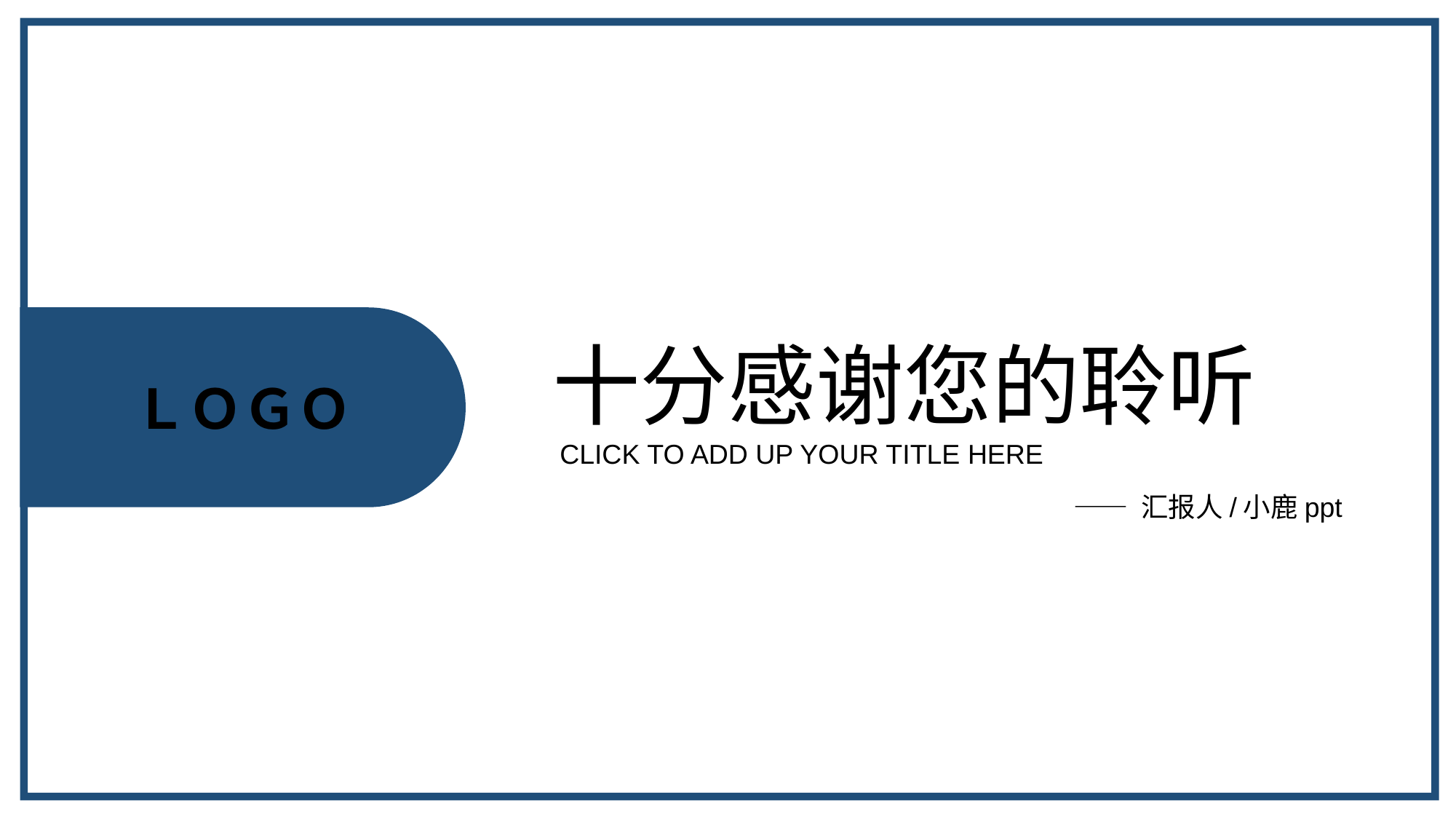

ＬＯＧＯ
十分感谢您的聆听
CLICK TO ADD UP YOUR TITLE HERE
—— 汇报人/小鹿ppt